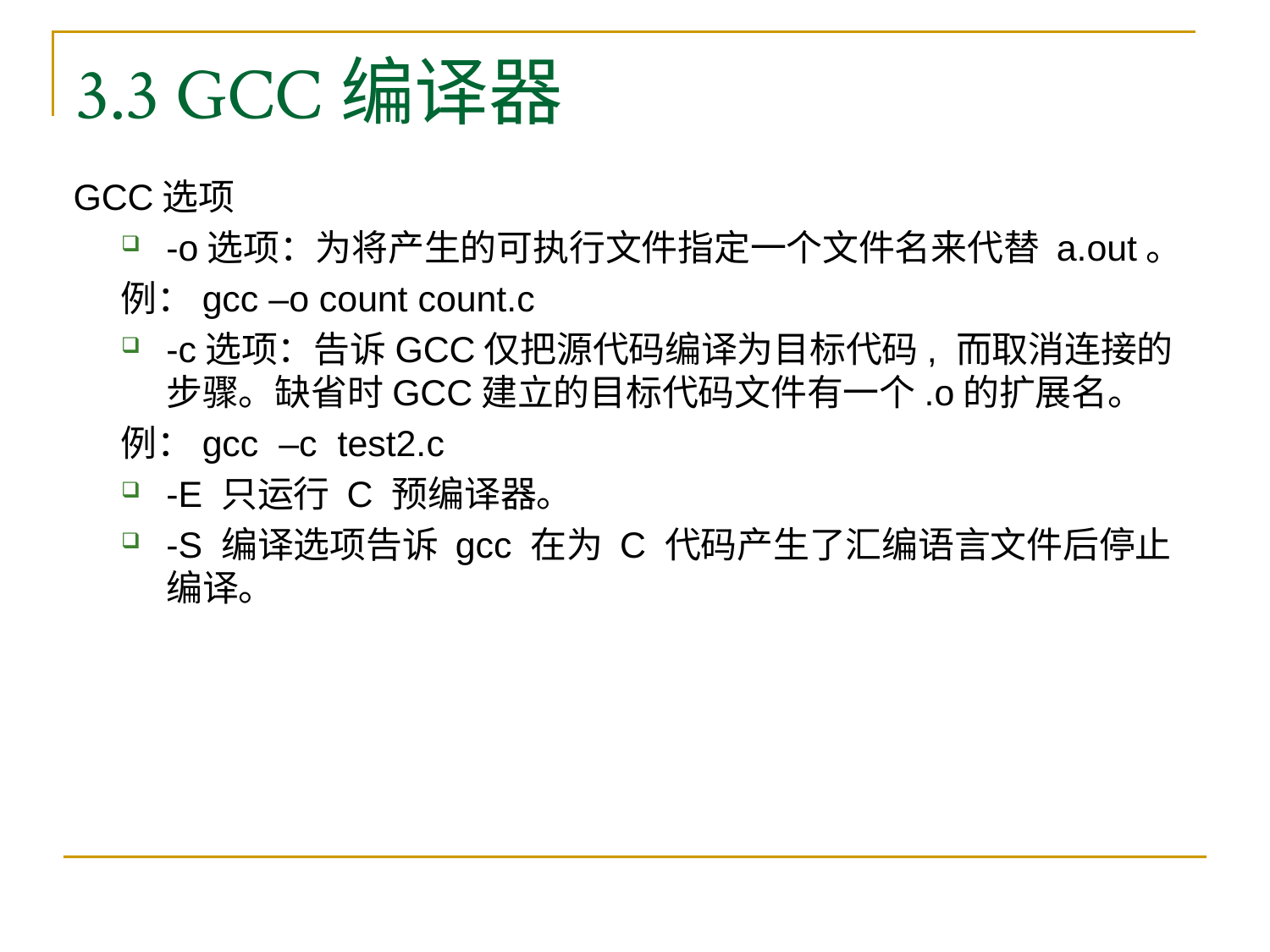

# 3.3 GCC编译器
GCC选项
-o选项：为将产生的可执行文件指定一个文件名来代替 a.out。
   	例：gcc –o count count.c
-c选项：告诉GCC仅把源代码编译为目标代码, 而取消连接的步骤。缺省时GCC建立的目标代码文件有一个.o的扩展名。
   	例：gcc  –c  test2.c
-E 只运行 C 预编译器。
-S 编译选项告诉 gcc 在为 C 代码产生了汇编语言文件后停止编译。